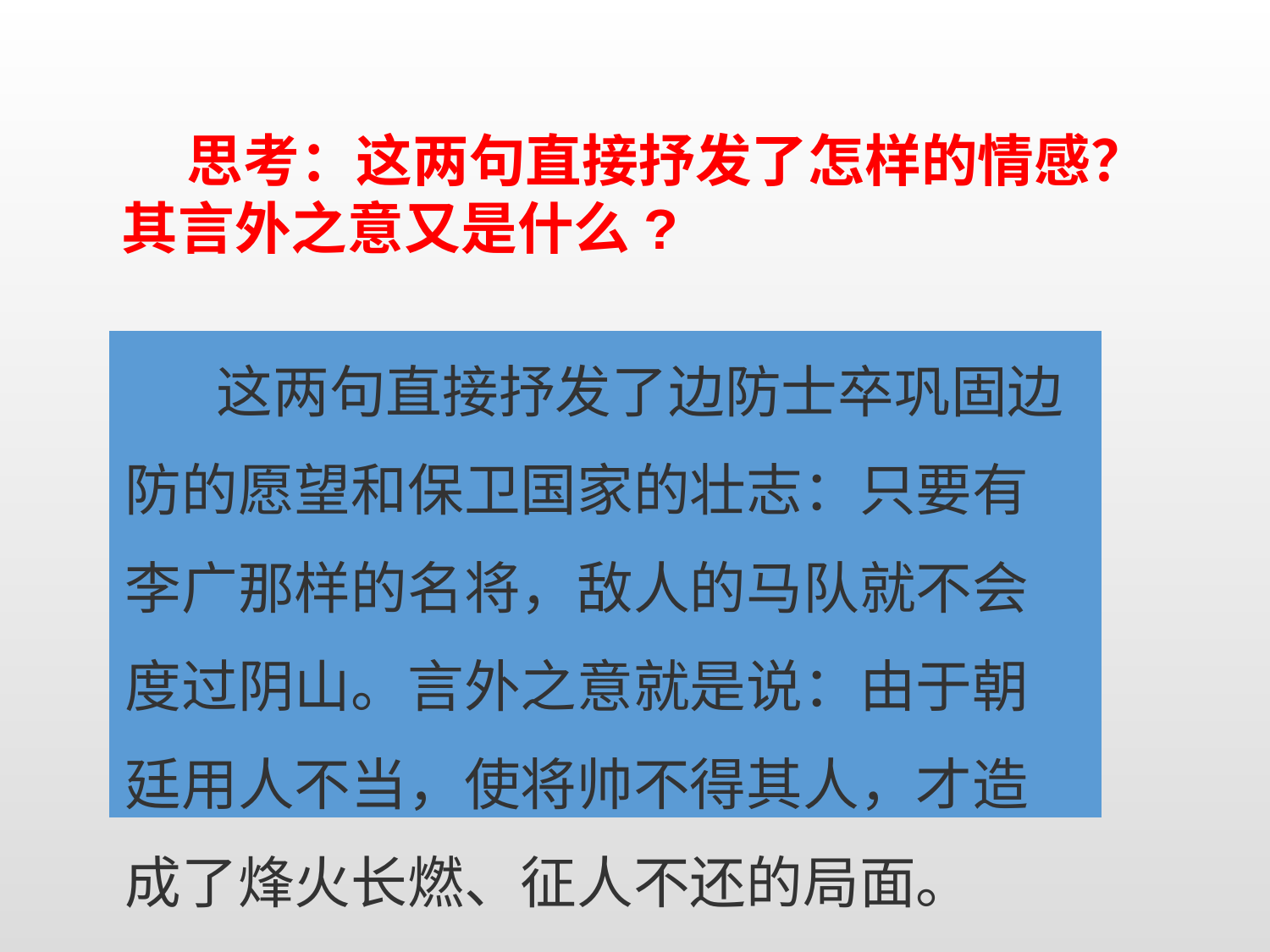

思考：这两句直接抒发了怎样的情感？其言外之意又是什么?
| 这两句直接抒发了边防士卒巩固边防的愿望和保卫国家的壮志：只要有李广那样的名将，敌人的马队就不会度过阴山。言外之意就是说：由于朝廷用人不当，使将帅不得其人，才造成了烽火长燃、征人不还的局面。 |
| --- |